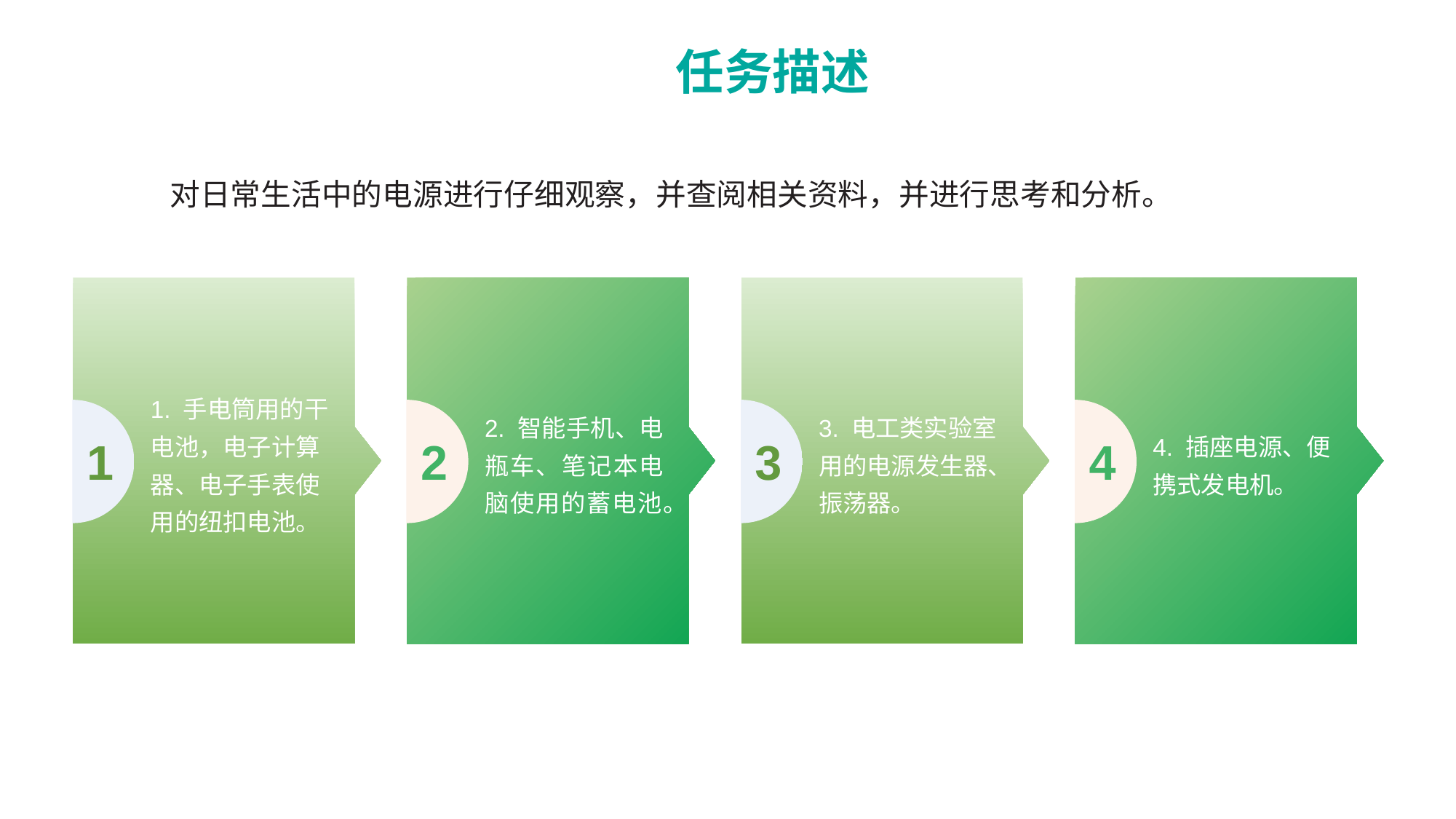

任务描述
对日常生活中的电源进行仔细观察，并查阅相关资料，并进行思考和分析。
1. 手电筒用的干电池，电子计算器、电子手表使用的纽扣电池。
2. 智能手机、电瓶车、笔记本电脑使用的蓄电池。
3. 电工类实验室用的电源发生器、振荡器。
4. 插座电源、便携式发电机。
1
2
3
4